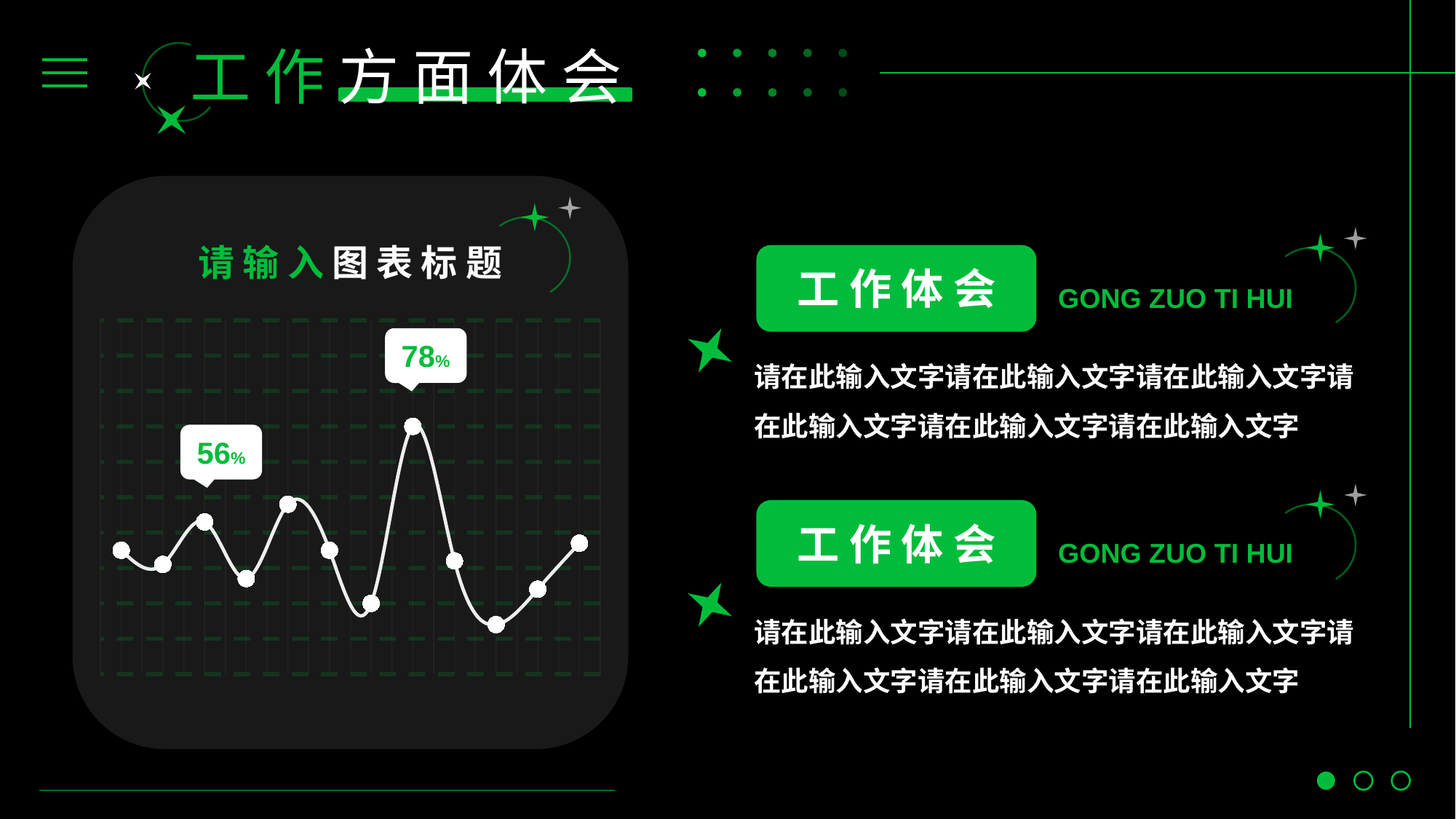

工 作 方 面 体 会

请 输 入 图 表 标 题

工 作 体 会
GONG ZUO TI HUI

### Chart

| Category | 系列 1 |
|---|---|
| 类别 1 | 0.35 |
| 类别 2 | 0.31 |
| 类别 3 | 0.43 |
| 类别 4 | 0.27 |
| 类别 5 | 0.48 |
| 类别6 | 0.35 |
| 类别7 | 0.2 |
| 类别8 | 0.7 |
| 类别9 | 0.32 |
| 类别10 | 0.14 |
| 类别11 | 0.24 |
| 类别12 | 0.37 |

78%
请在此输入文字请在此输入文字请在此输入文字请在此输入文字请在此输入文字请在此输入文字

56%

工 作 体 会
GONG ZUO TI HUI

请在此输入文字请在此输入文字请在此输入文字请在此输入文字请在此输入文字请在此输入文字